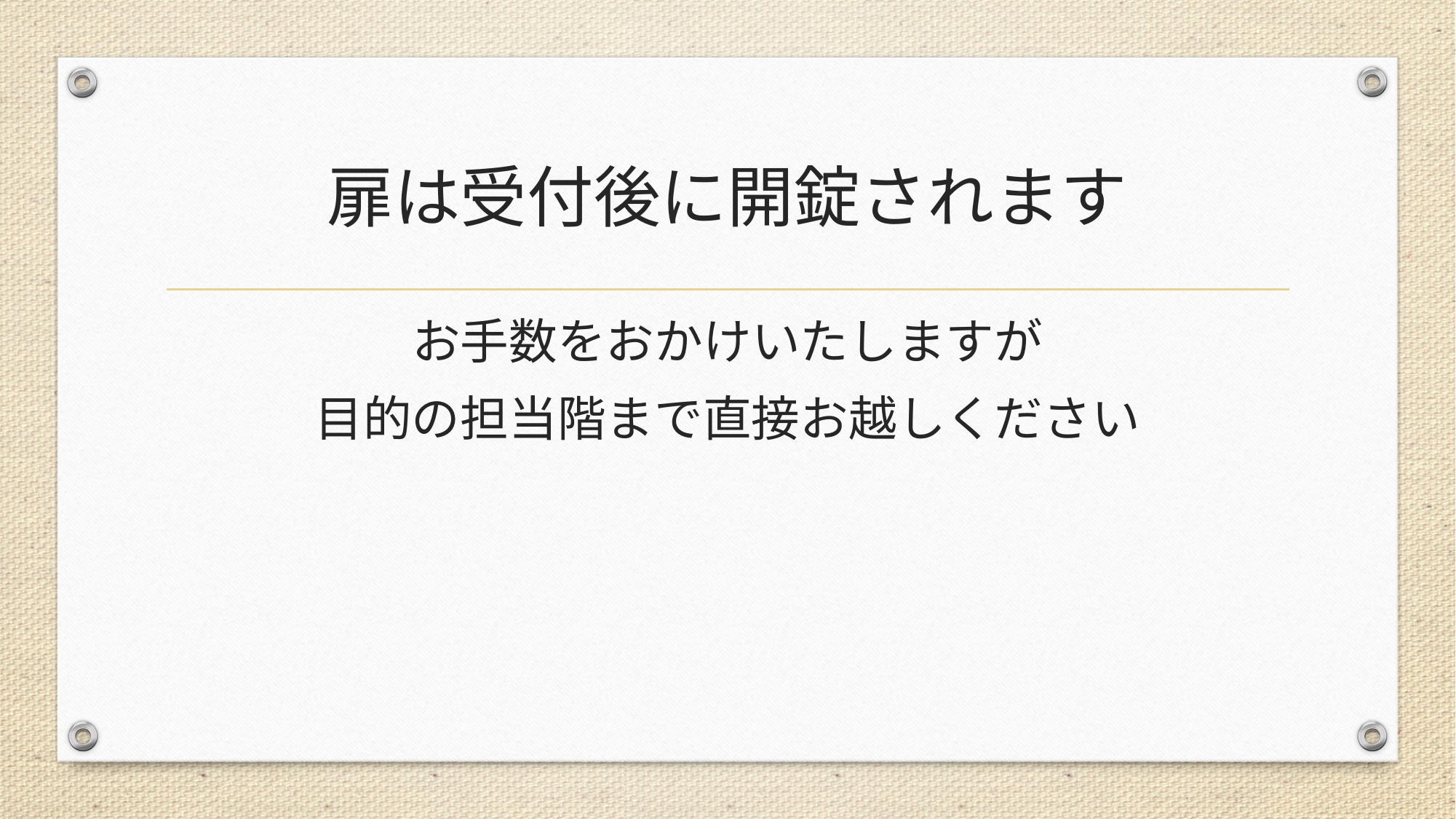

# 扉は受付後に開錠されます
お手数をおかけいたしますが
目的の担当階まで直接お越しください